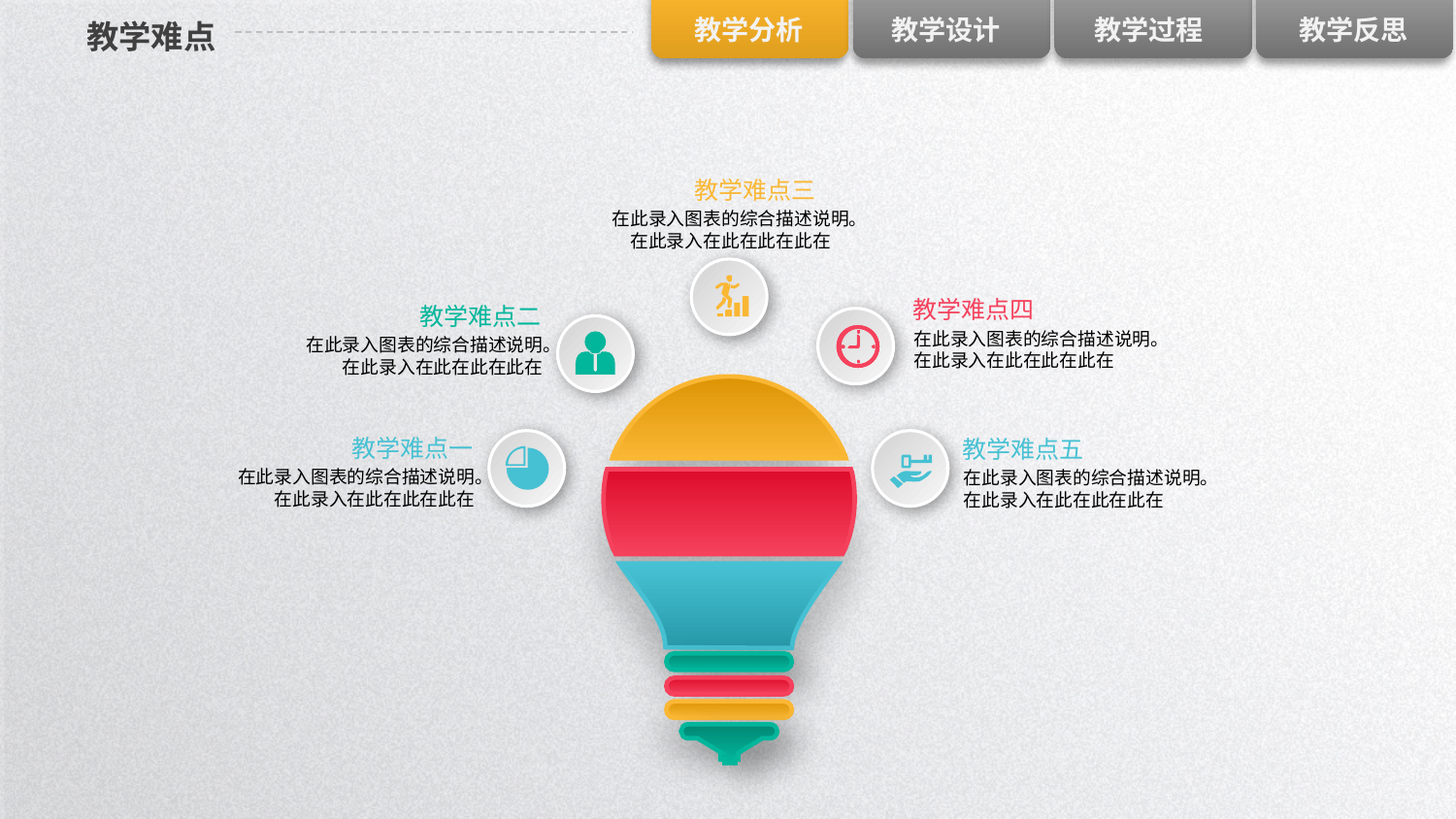

# 教学难点
教学难点三
在此录入图表的综合描述说明。在此录入在此在此在此在

教学难点四
在此录入图表的综合描述说明。在此录入在此在此在此在
教学难点二
在此录入图表的综合描述说明。在此录入在此在此在此在

教学难点一
在此录入图表的综合描述说明。在此录入在此在此在此在
教学难点五
在此录入图表的综合描述说明。在此录入在此在此在此在